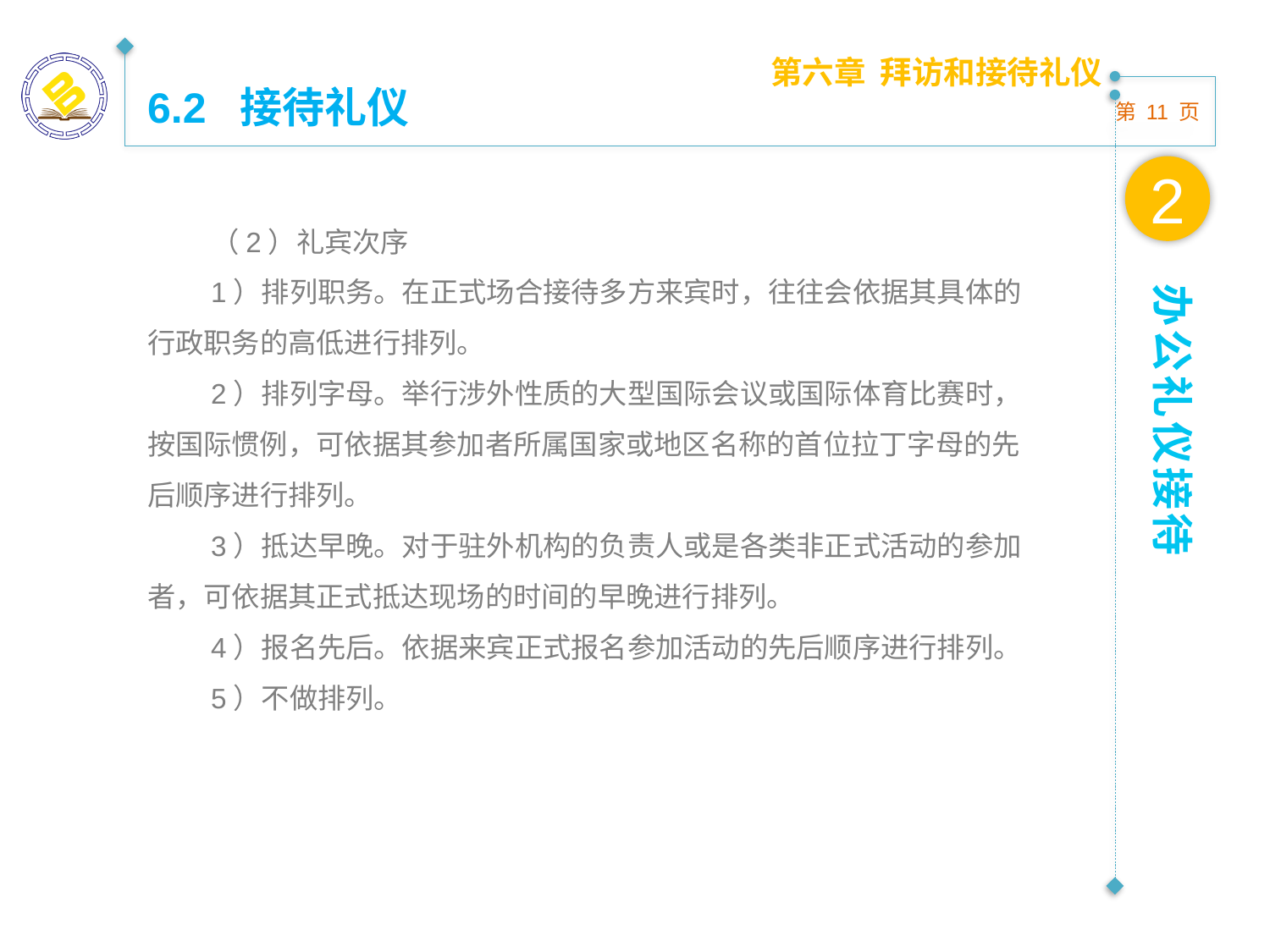

第六章  拜访和接待礼仪
6.2  接待礼仪
2
（2）礼宾次序
1）排列职务。在正式场合接待多方来宾时，往往会依据其具体的行政职务的高低进行排列。
2）排列字母。举行涉外性质的大型国际会议或国际体育比赛时，按国际惯例，可依据其参加者所属国家或地区名称的首位拉丁字母的先后顺序进行排列。
3）抵达早晚。对于驻外机构的负责人或是各类非正式活动的参加者，可依据其正式抵达现场的时间的早晚进行排列。
4）报名先后。依据来宾正式报名参加活动的先后顺序进行排列。
5）不做排列。
办公礼仪接待